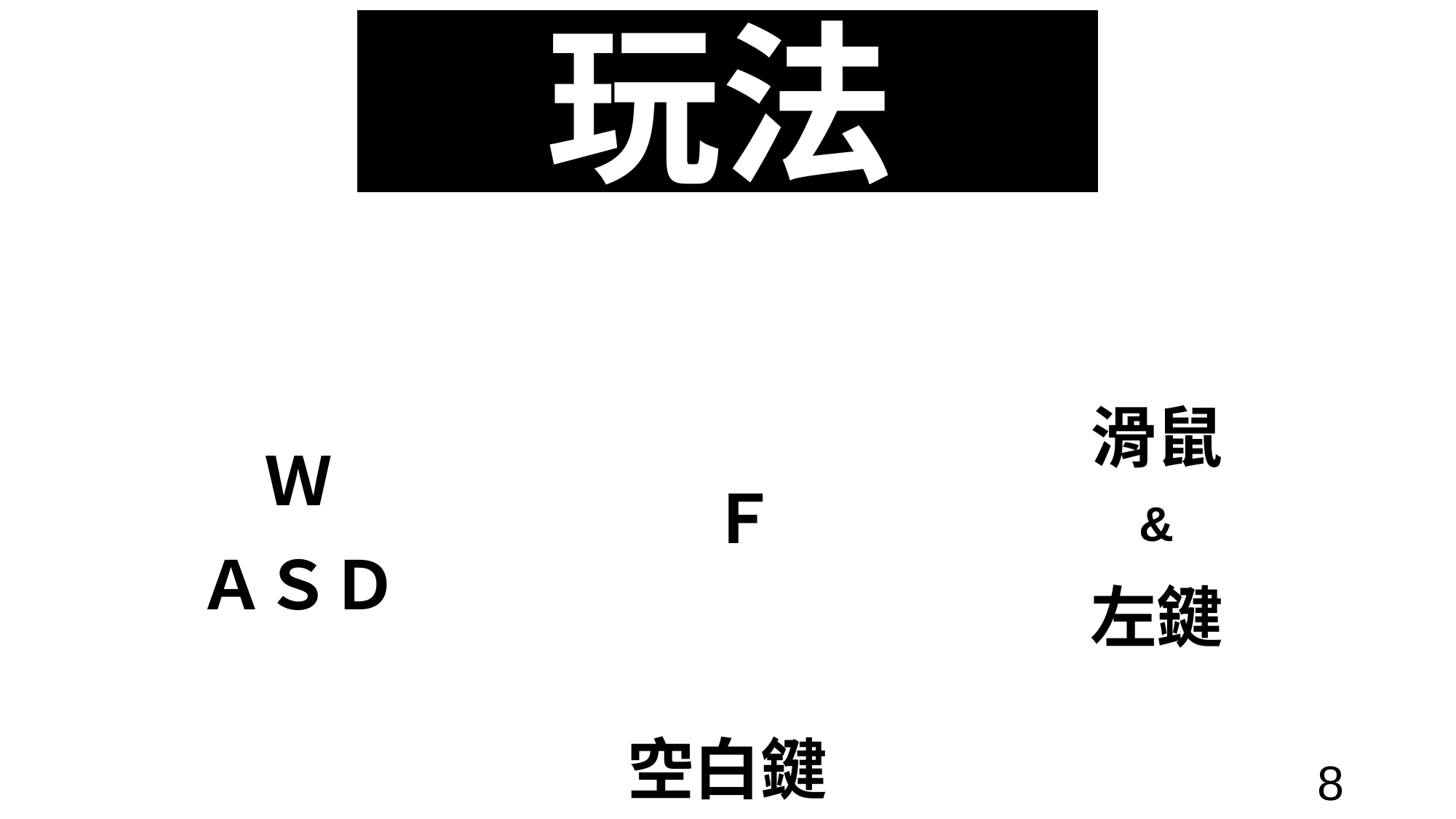

玩法

滑鼠
&
左鍵
Ｗ
ＡＳＤ
Ｆ
空白鍵
8